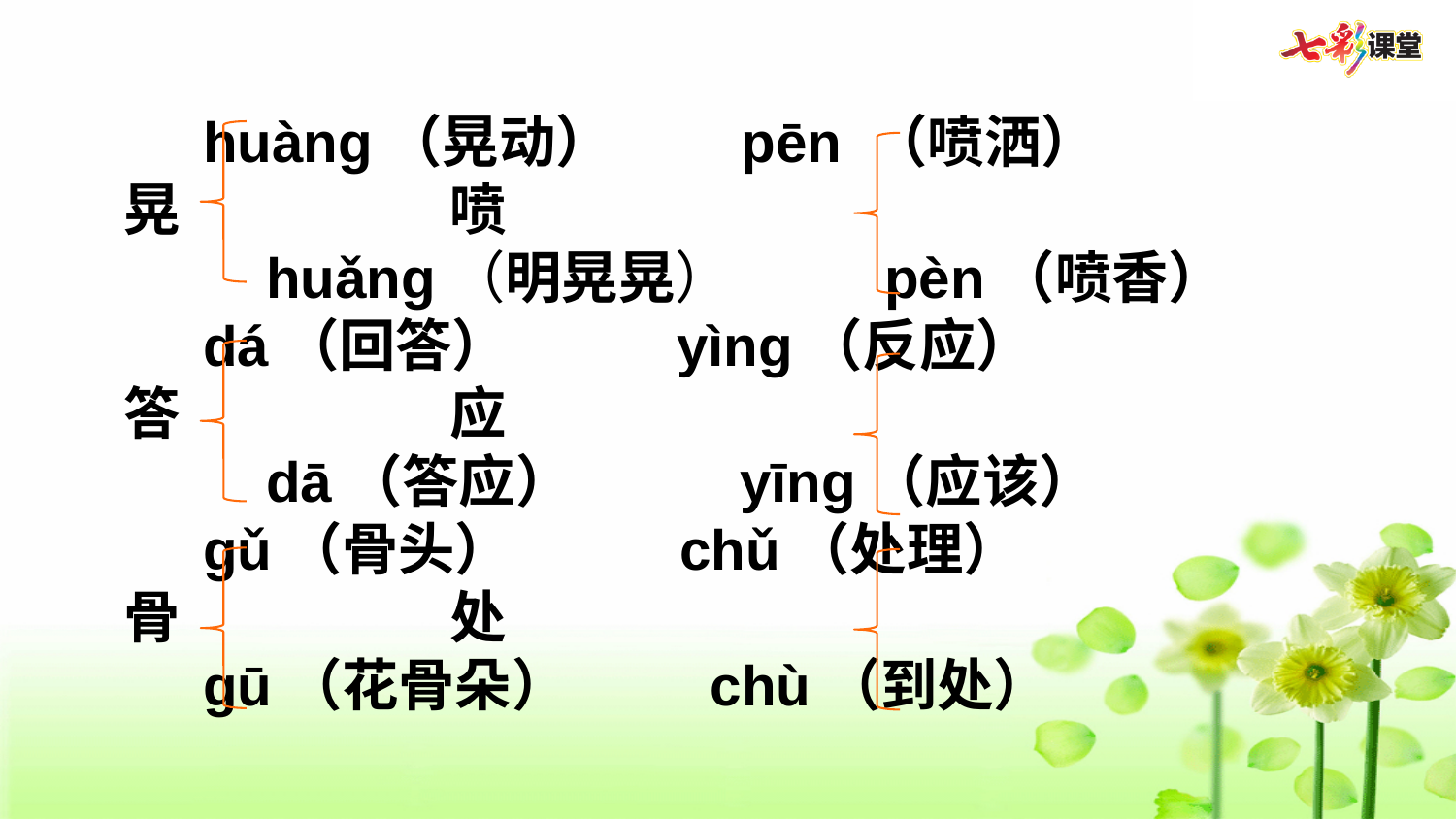

huàng（晃动）         pēn （喷洒）
晃                     喷
         huǎng（明晃晃）           pèn（喷香）
     dá（回答）            yìng（反应）
答                     应
         dā（答应）            yīng（应该）
     gǔ（骨头）            chǔ（处理）
骨                     处
     gū（花骨朵）          chù（到处）